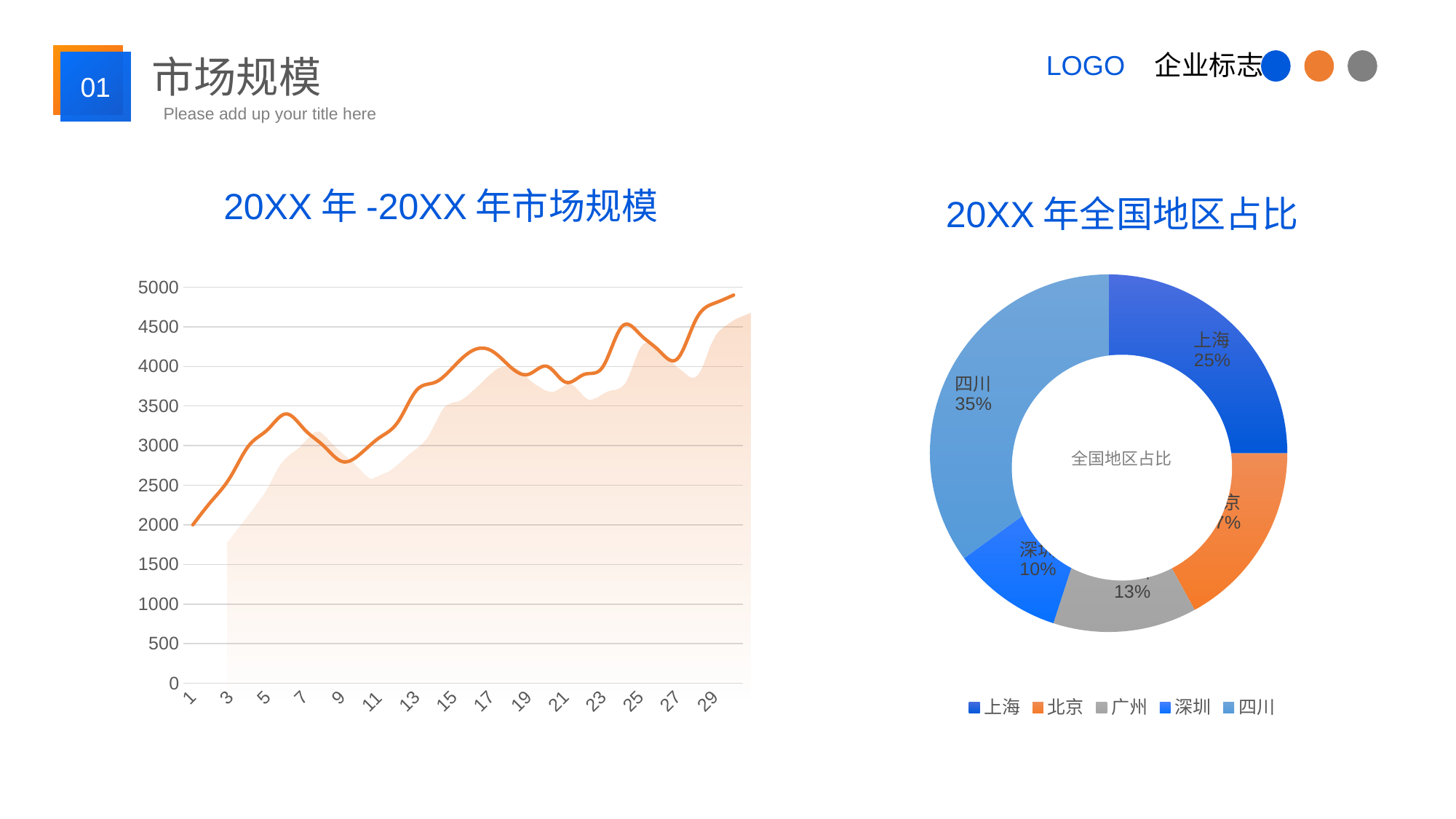

市场规模

01
Please add up your title here
20XX年-20XX年市场规模
20XX年全国地区占比

### Chart

| Category | 销售额 |
|---|---|
| 上海 | 0.25 |
| 北京 | 0.17 |
| 广州 | 0.13 |
| 深圳 | 0.1 |
| 四川 | 0.35 |
全国地区占比

### Chart

| Category | 系列 1 |
|---|---|
| 1 | 2000.0 |
| 2 | 2300.0 |
| 3 | 2600.0 |
| 4 | 3000.0 |
| 5 | 3200.0 |
| 6 | 3400.0 |
| 7 | 3200.0 |
| 8 | 3000.0 |
| 9 | 2800.0 |
| 10 | 2900.0 |
| 11 | 3100.0 |
| 12 | 3300.0 |
| 13 | 3700.0 |
| 14 | 3800.0 |
| 15 | 4000.0 |
| 16 | 4200.0 |
| 17 | 4200.0 |
| 18 | 4000.0 |
| 19 | 3900.0 |
| 20 | 4000.0 |
| 21 | 3800.0 |
| 22 | 3900.0 |
| 23 | 4000.0 |
| 24 | 4500.0 |
| 25 | 4400.0 |
| 26 | 4200.0 |
| 27 | 4100.0 |
| 28 | 4600.0 |
| 29 | 4800.0 |
| 30 | 4900.0 |